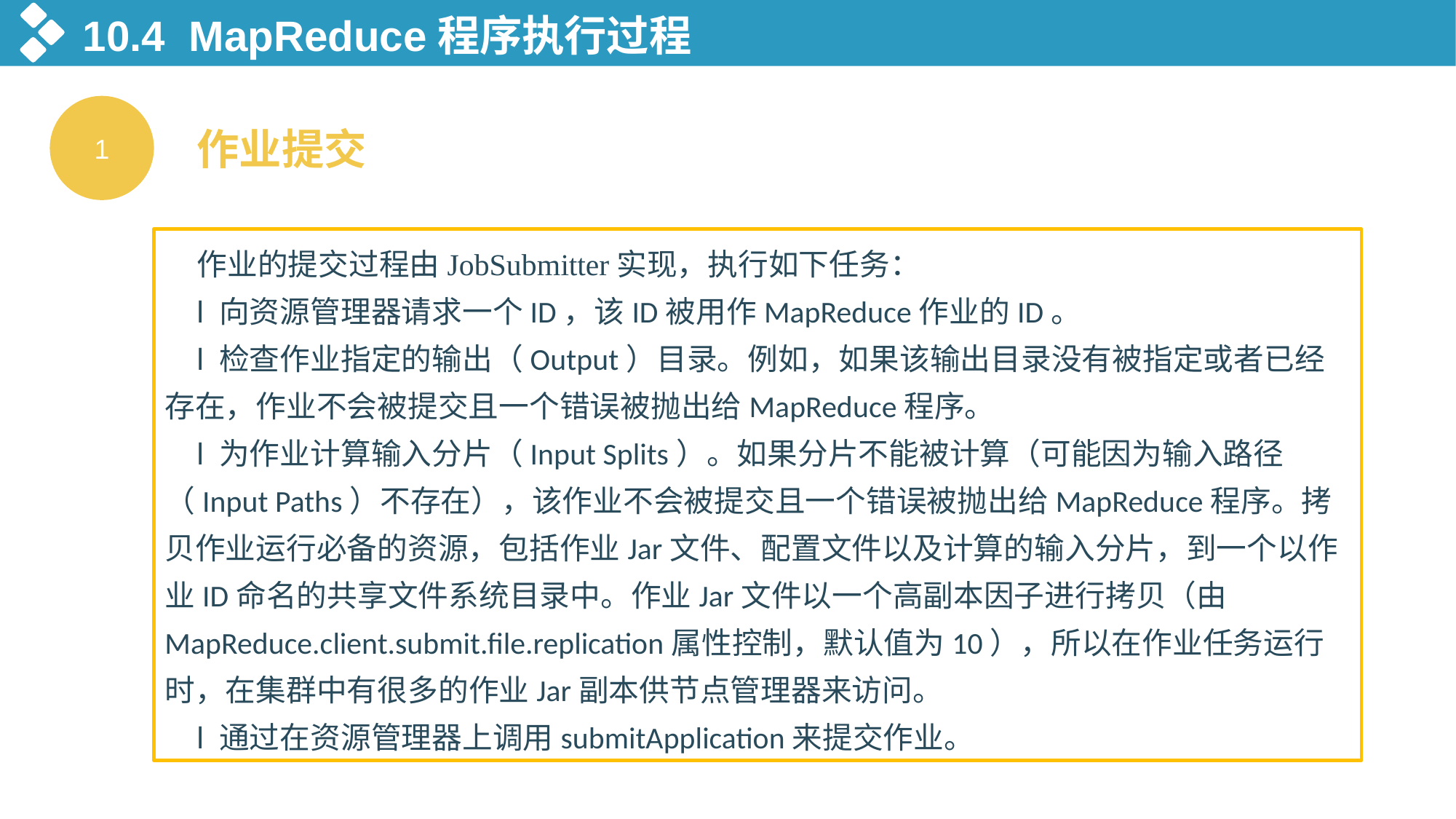

10.4  MapReduce程序执行过程
1
作业提交

作业的提交过程由JobSubmitter实现，执行如下任务：
l 向资源管理器请求一个ID，该ID被用作MapReduce作业的ID。
l 检查作业指定的输出（Output）目录。例如，如果该输出目录没有被指定或者已经存在，作业不会被提交且一个错误被抛出给MapReduce程序。
l 为作业计算输入分片（Input Splits）。如果分片不能被计算（可能因为输入路径（Input Paths）不存在），该作业不会被提交且一个错误被抛出给MapReduce程序。拷贝作业运行必备的资源，包括作业Jar文件、配置文件以及计算的输入分片，到一个以作业ID命名的共享文件系统目录中。作业Jar文件以一个高副本因子进行拷贝（由MapReduce.client.submit.file.replication属性控制，默认值为10），所以在作业任务运行时，在集群中有很多的作业Jar副本供节点管理器来访问。
l 通过在资源管理器上调用submitApplication来提交作业。